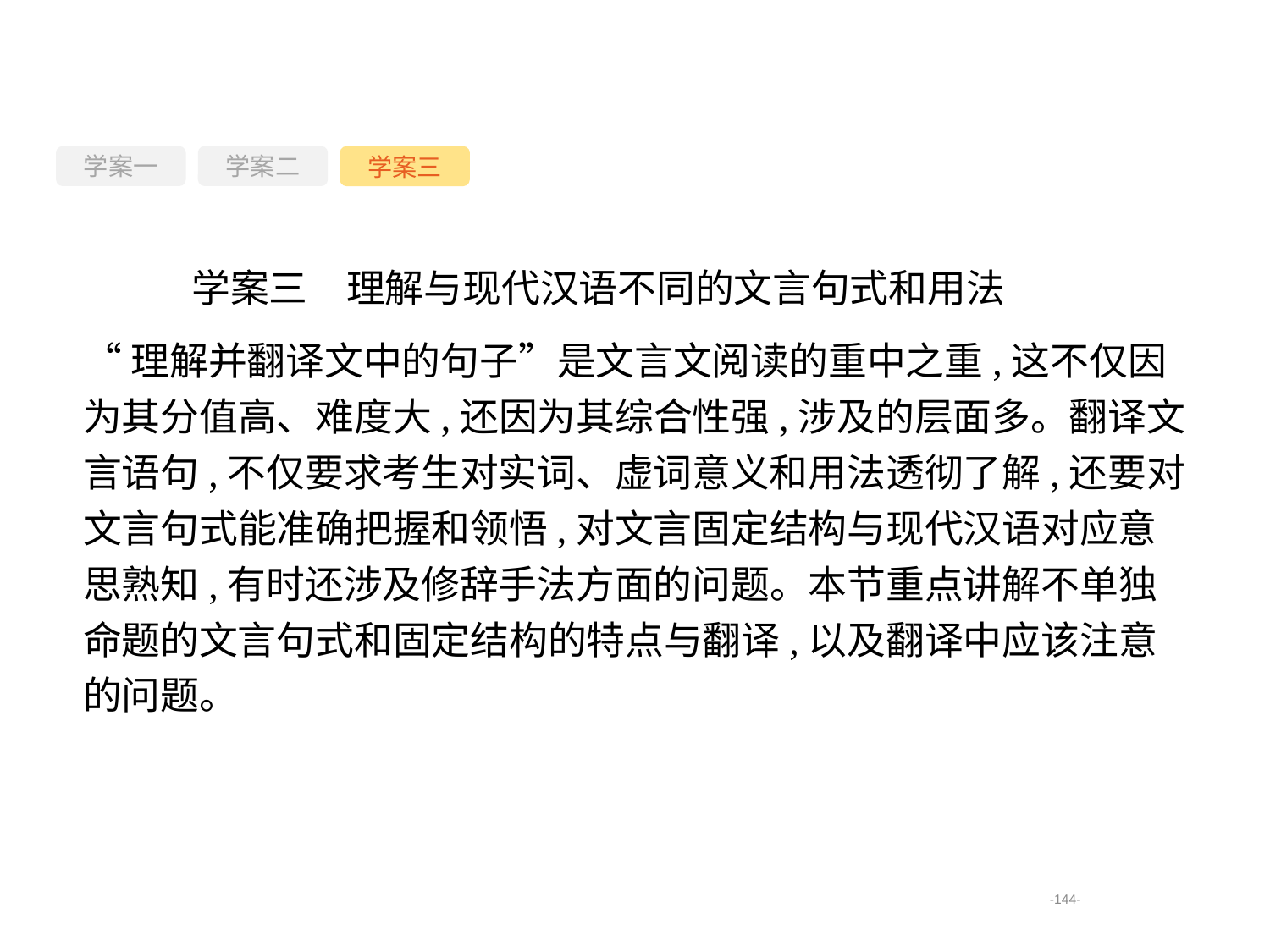

学案一
学案三
学案二
学案三　理解与现代汉语不同的文言句式和用法
“理解并翻译文中的句子”是文言文阅读的重中之重,这不仅因为其分值高、难度大,还因为其综合性强,涉及的层面多。翻译文言语句,不仅要求考生对实词、虚词意义和用法透彻了解,还要对文言句式能准确把握和领悟,对文言固定结构与现代汉语对应意思熟知,有时还涉及修辞手法方面的问题。本节重点讲解不单独命题的文言句式和固定结构的特点与翻译,以及翻译中应该注意的问题。
-144-